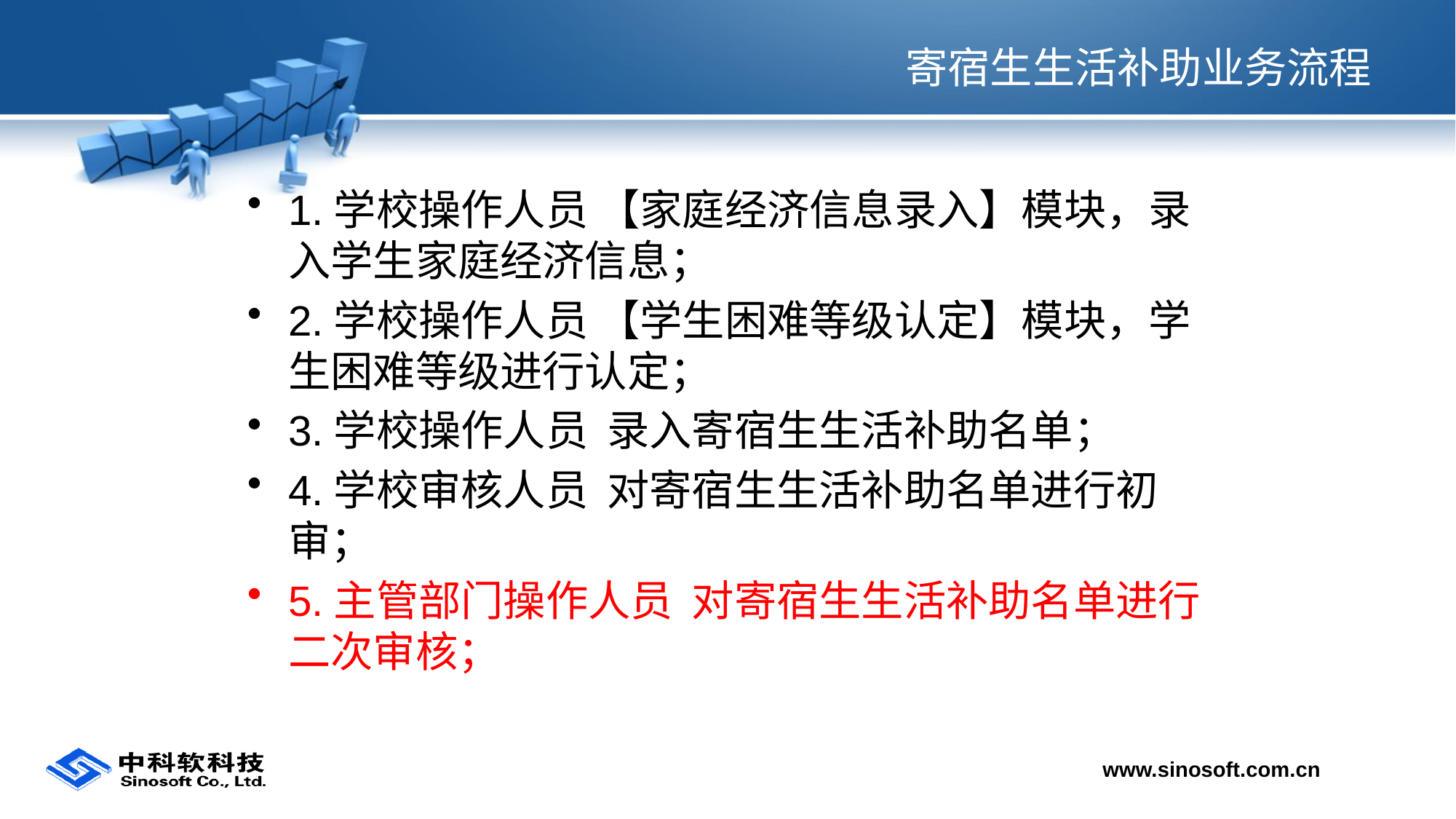

# 寄宿生生活补助业务流程
1.学校操作人员 【家庭经济信息录入】模块，录入学生家庭经济信息；
2.学校操作人员 【学生困难等级认定】模块，学生困难等级进行认定；
3.学校操作人员  录入寄宿生生活补助名单；
4.学校审核人员  对寄宿生生活补助名单进行初审；
5.主管部门操作人员  对寄宿生生活补助名单进行二次审核；